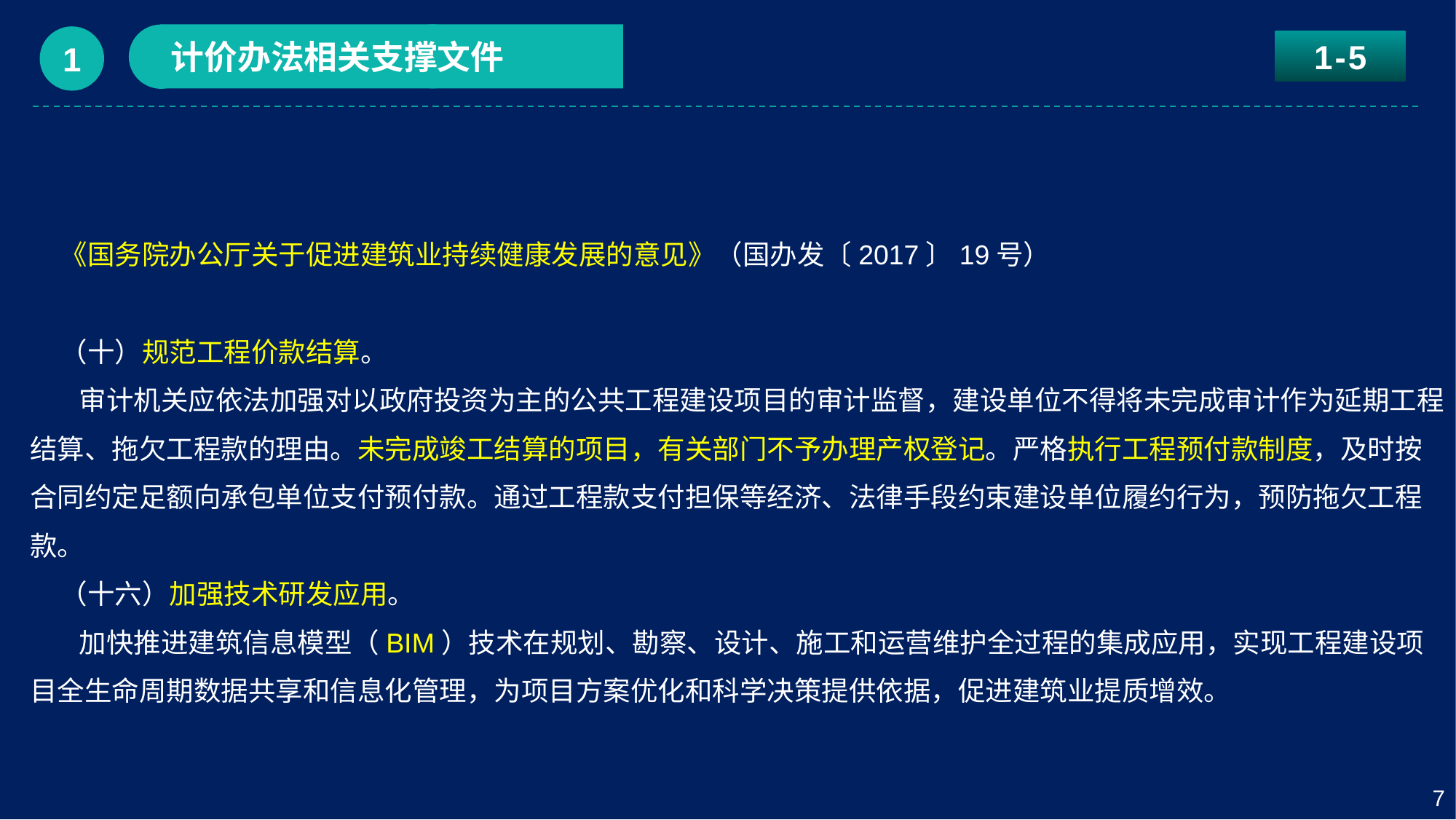

计价办法相关支撑文件

1
1-5

《国务院办公厅关于促进建筑业持续健康发展的意见》（国办发〔2017〕19号）

（十）规范工程价款结算。
  审计机关应依法加强对以政府投资为主的公共工程建设项目的审计监督，建设单位不得将未完成审计作为延期工程结算、拖欠工程款的理由。未完成竣工结算的项目，有关部门不予办理产权登记。严格执行工程预付款制度，及时按合同约定足额向承包单位支付预付款。通过工程款支付担保等经济、法律手段约束建设单位履约行为，预防拖欠工程款。
（十六）加强技术研发应用。
  加快推进建筑信息模型（BIM）技术在规划、勘察、设计、施工和运营维护全过程的集成应用，实现工程建设项目全生命周期数据共享和信息化管理，为项目方案优化和科学决策提供依据，促进建筑业提质增效。
7